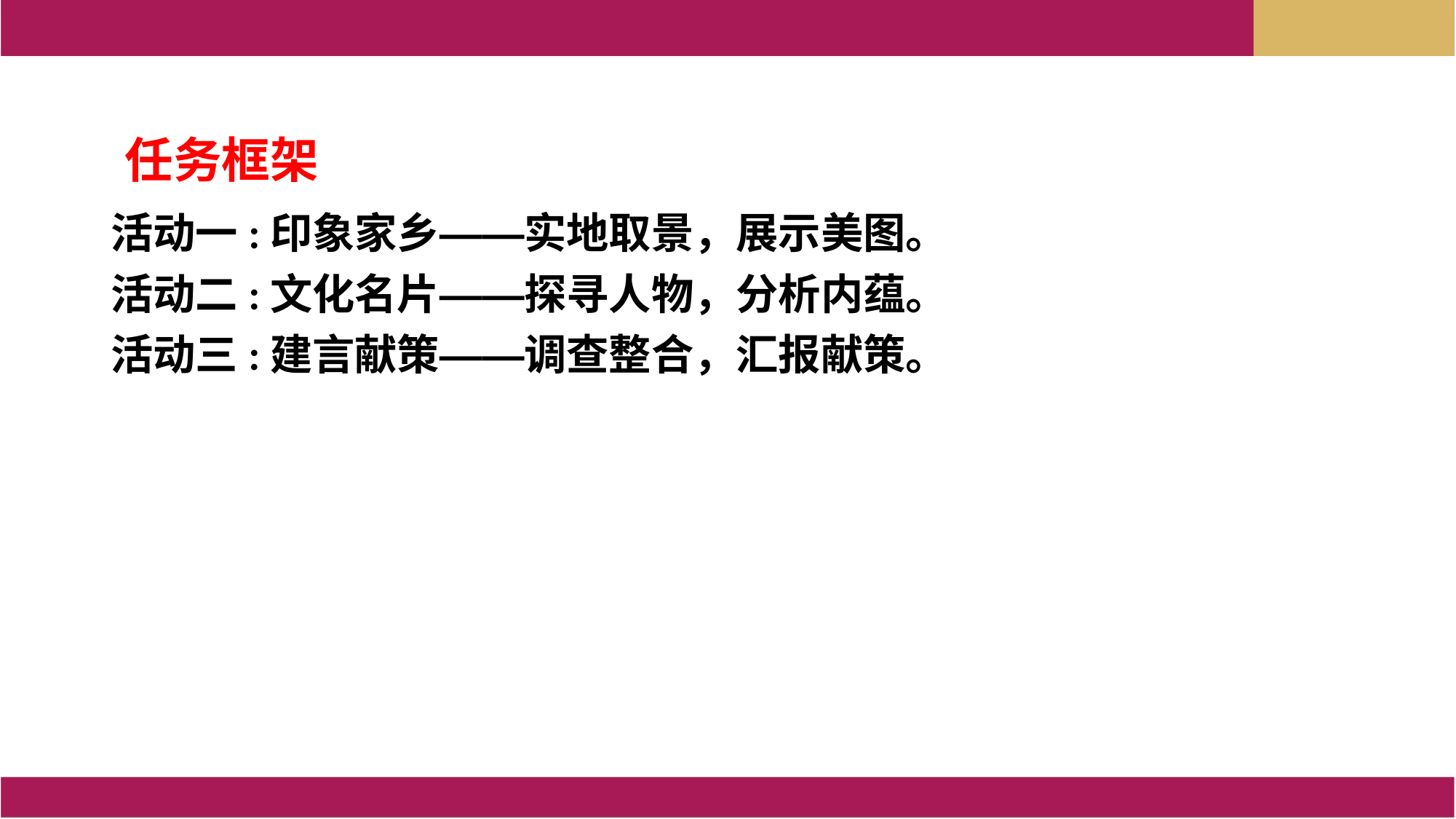

任务框架
活动一:印象家乡——实地取景，展示美图。
活动二:文化名片——探寻人物，分析内蕴。
活动三:建言献策——调查整合，汇报献策。